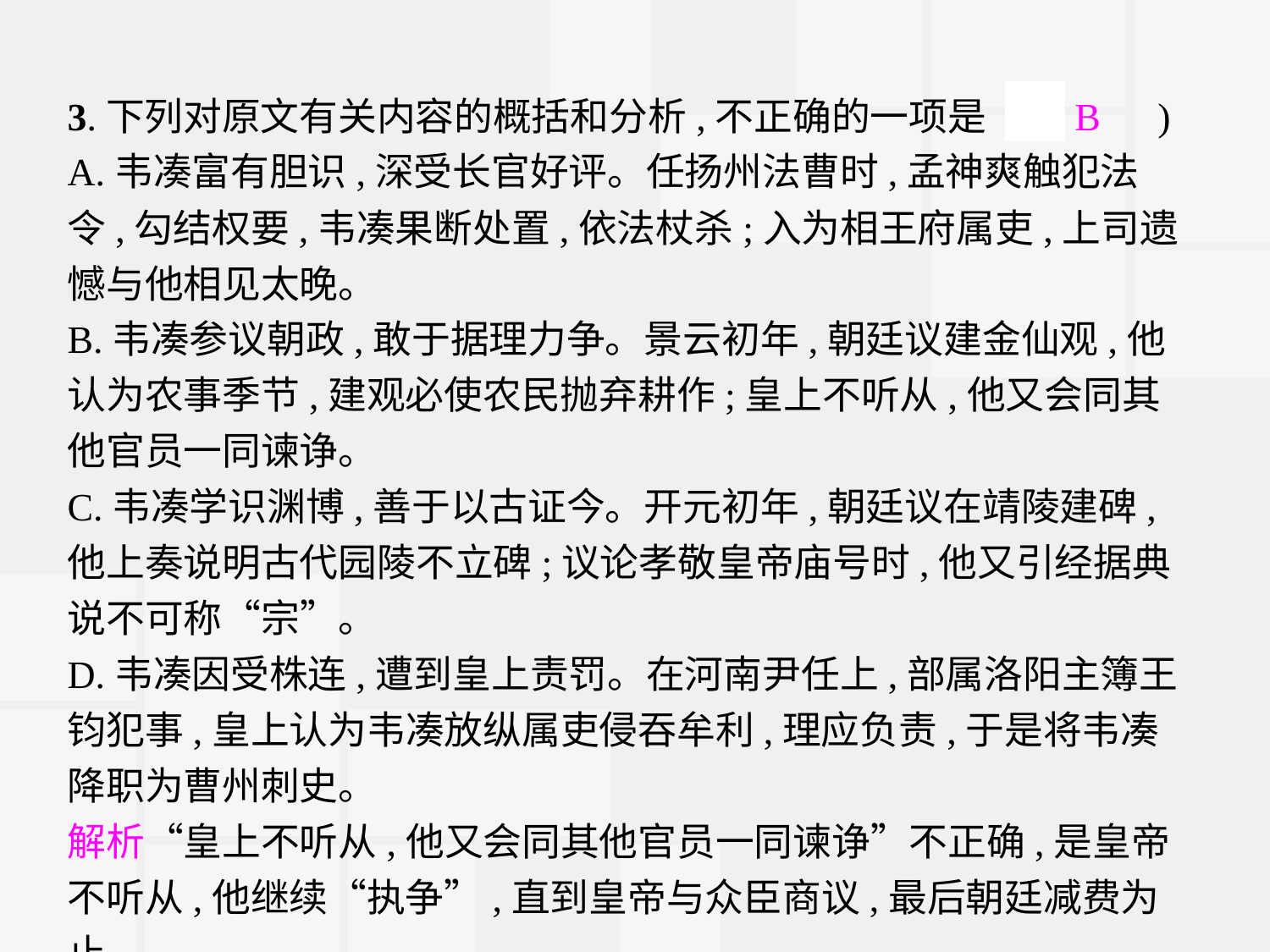

3.下列对原文有关内容的概括和分析,不正确的一项是 (　B　)
A.韦凑富有胆识,深受长官好评。任扬州法曹时,孟神爽触犯法令,勾结权要,韦凑果断处置,依法杖杀;入为相王府属吏,上司遗憾与他相见太晚。
B.韦凑参议朝政,敢于据理力争。景云初年,朝廷议建金仙观,他认为农事季节,建观必使农民抛弃耕作;皇上不听从,他又会同其他官员一同谏诤。
C.韦凑学识渊博,善于以古证今。开元初年,朝廷议在靖陵建碑,他上奏说明古代园陵不立碑;议论孝敬皇帝庙号时,他又引经据典说不可称“宗”。
D.韦凑因受株连,遭到皇上责罚。在河南尹任上,部属洛阳主簿王钧犯事,皇上认为韦凑放纵属吏侵吞牟利,理应负责,于是将韦凑降职为曹州刺史。
解析“皇上不听从,他又会同其他官员一同谏诤”不正确,是皇帝不听从,他继续“执争”,直到皇帝与众臣商议,最后朝廷减费为止。